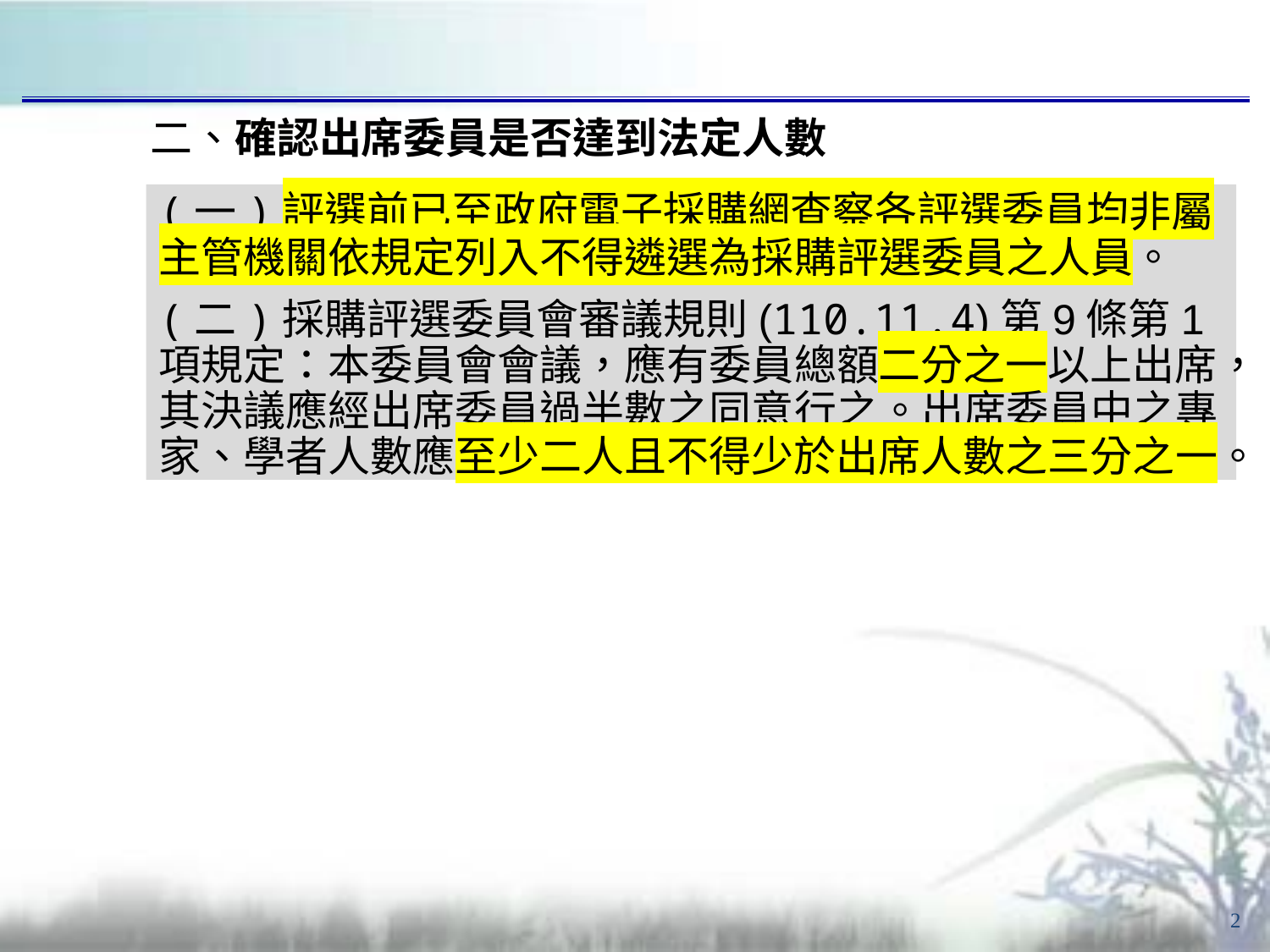

二、確認出席委員是否達到法定人數
(一)評選前已至政府電子採購網查察各評選委員均非屬主管機關依規定列入不得遴選為採購評選委員之人員。
(二)採購評選委員會審議規則(110.11.4)第9條第1項規定：本委員會會議，應有委員總額二分之一以上出席，其決議應經出席委員過半數之同意行之。出席委員中之專家、學者人數應至少二人且不得少於出席人數之三分之一。
2